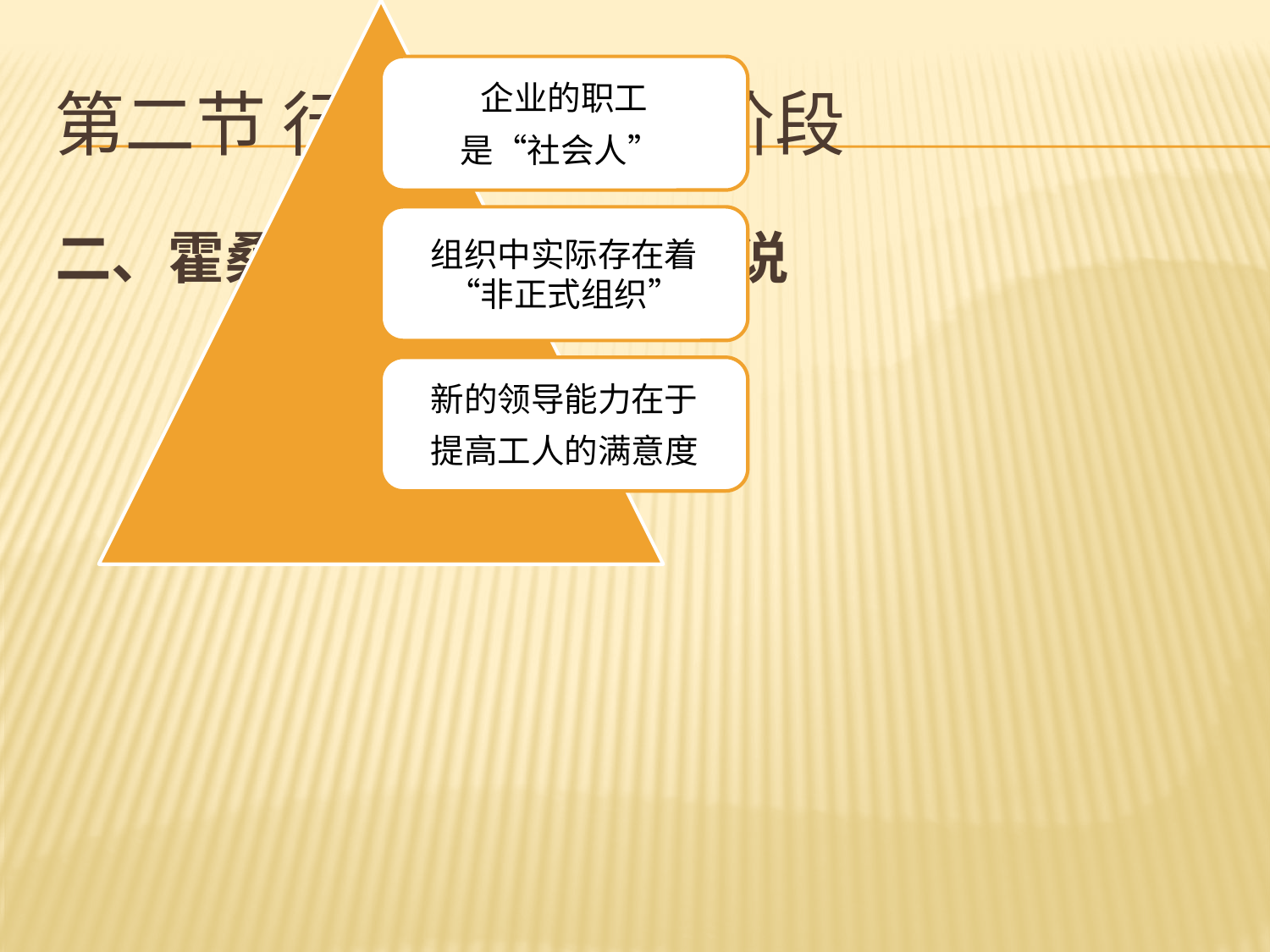

# 第二节 行为科学管理阶段
二、霍桑实验和人际关系学说

企业的职工
是“社会人”
组织中实际存在着“非正式组织”
新的领导能力在于
提高工人的满意度